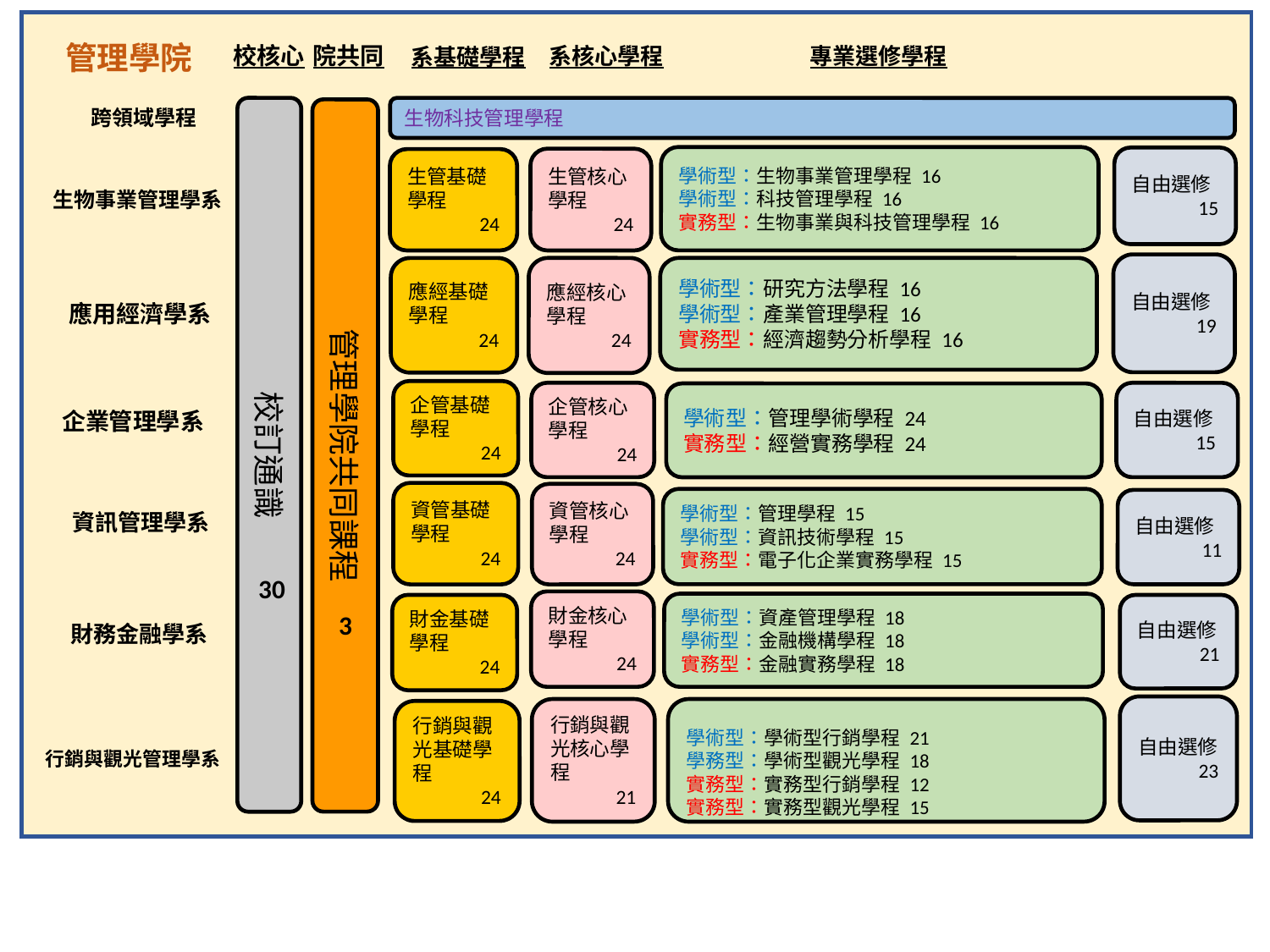

管理學院
校核心
院共同
系核心學程
專業選修學程
系基礎學程
#
校訂通識
生物科技管理學程
跨領域學程
管理學院共同課程

學術型：生物事業管理學程 16
學術型：科技管理學程 16
實務型：生物事業與科技管理學程 16

自由選修
15
生管核心學程
 24
生管基礎學程
24
生物事業管理學系
應用經濟學系
企業管理學系
資訊管理學系
財務金融學系
行銷與觀光管理學系

自由選修
19
應經核心學程
 24
應經基礎學程
24

學術型：研究方法學程 16
學術型：產業管理學程 16
實務型：經濟趨勢分析學程 16

企管基礎學程
24
企管核心學程
 24
自由選修
              15
學術型：管理學術學程 24
實務型：經營實務學程 24
資管基礎學程
24
資管核心學程
 24

學術型：管理學程 15
學術型：資訊技術學程 15
實務型：電子化企業實務學程 15

自由選修
11
30
財金核心學程
 24

學術型：資產管理學程 18
學術型：金融機構學程 18
實務型：金融實務學程 18

財金基礎學程
24
自由選修
21
3
自由選修
23
行銷與觀光核心學程
21

學術型：學術型行銷學程 21
學務型：學術型觀光學程 18
實務型：實務型行銷學程 12
實務型：實務型觀光學程 15

行銷與觀光基礎學程
24